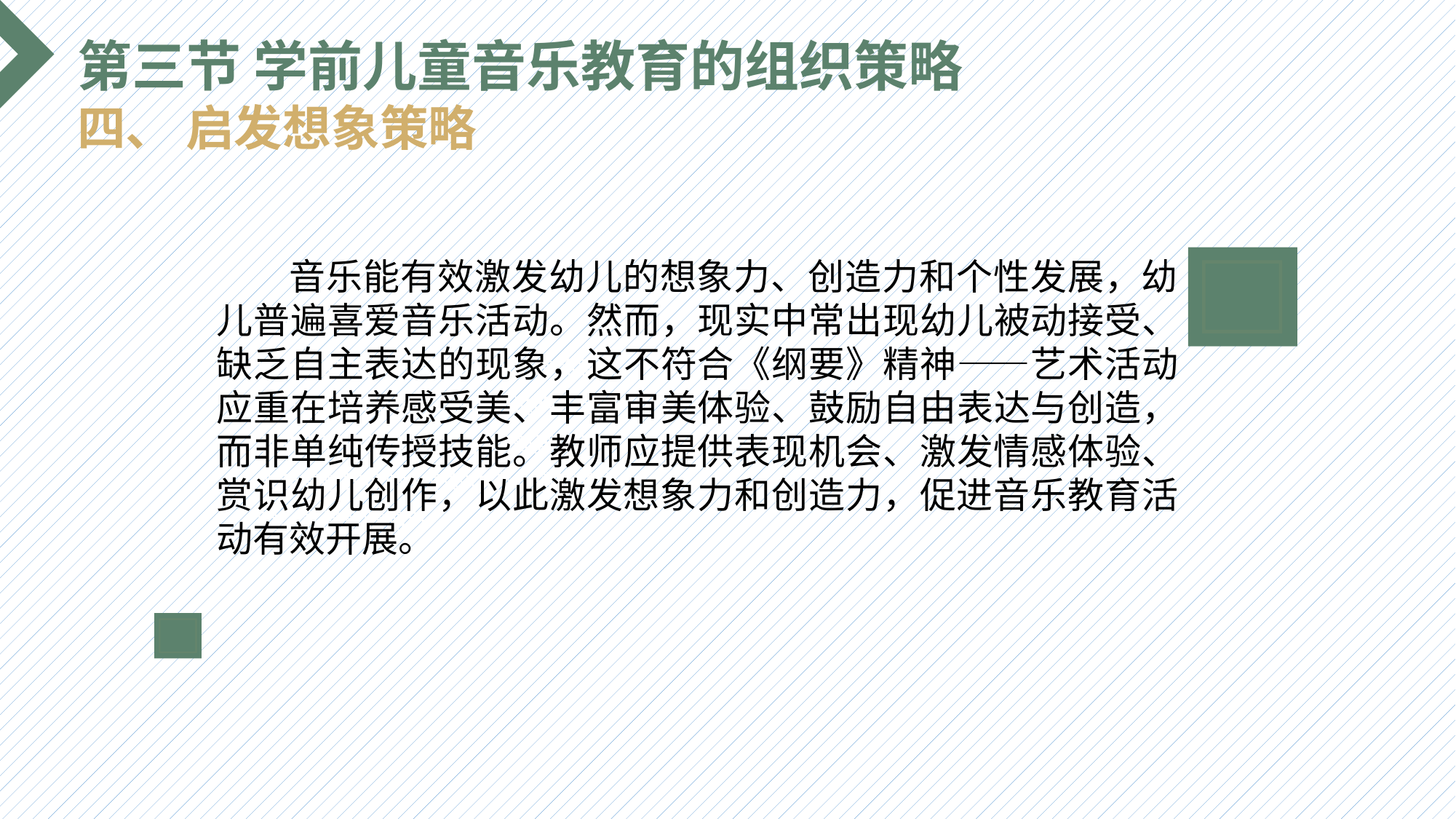

第三节 学前儿童音乐教育的组织策略
四、 启发想象策略

 音乐能有效激发幼儿的想象力、创造力和个性发展，幼儿普遍喜爱音乐活动。然而，现实中常出现幼儿被动接受、缺乏自主表达的现象，这不符合《纲要》精神——艺术活动应重在培养感受美、丰富审美体验、鼓励自由表达与创造，而非单纯传授技能。教师应提供表现机会、激发情感体验、赏识幼儿创作，以此激发想象力和创造力，促进音乐教育活动有效开展。

选题背景
输入您的内容，请简要说明，言简意赅即可输入您的内容，请简要说明，言简意赅即可输入您的内容，请简要说明，言简意赅即可输入您的内容，请简要说明，言简意赅即可